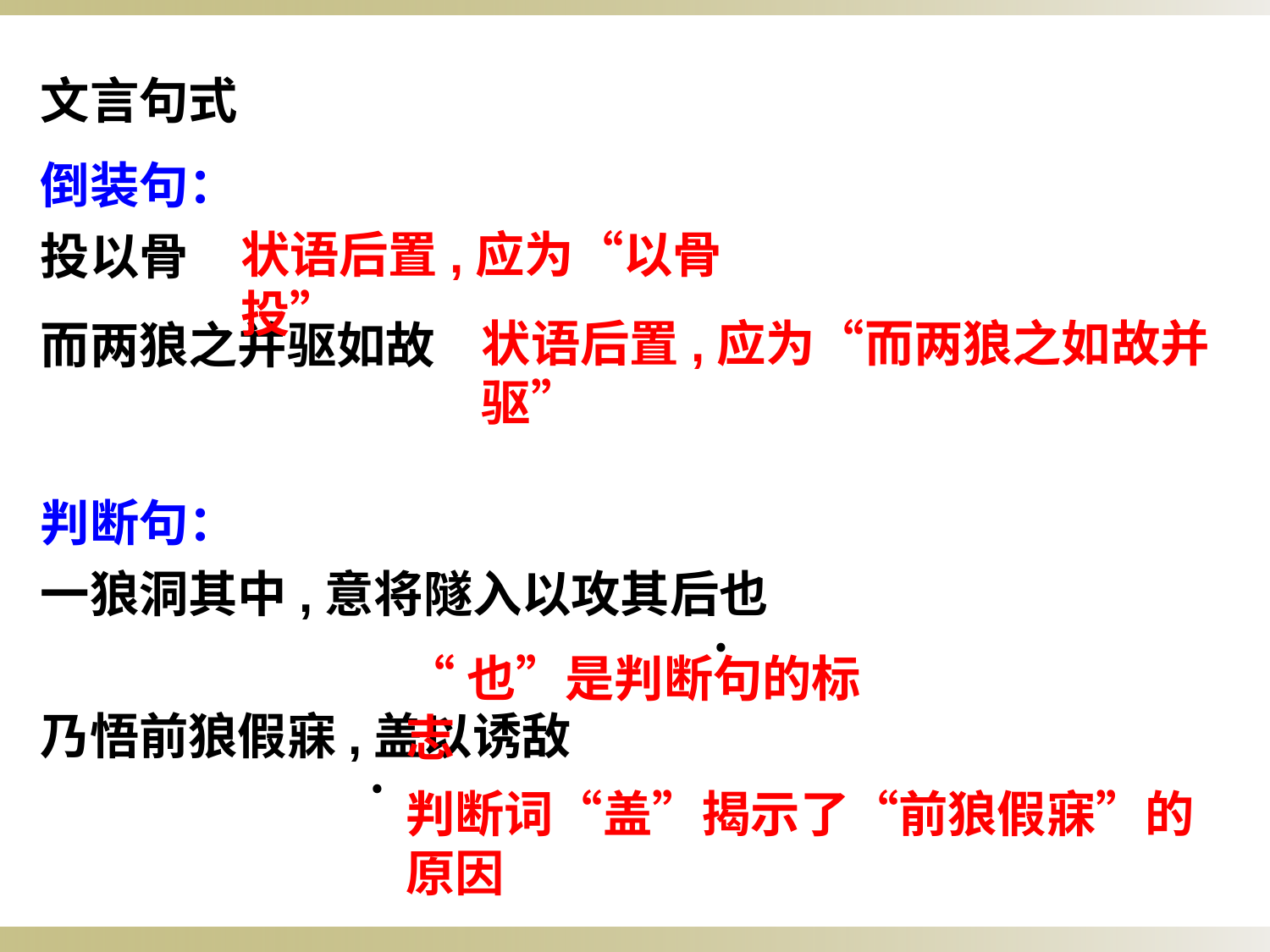

文言句式
倒装句：
投以骨
而两狼之并驱如故

判断句：
一狼洞其中,意将隧入以攻其后也

乃悟前狼假寐,盖以诱敌
状语后置,应为“以骨投”
状语后置,应为“而两狼之如故并驱”
﹒
“也”是判断句的标志
﹒
判断词“盖”揭示了“前狼假寐”的原因